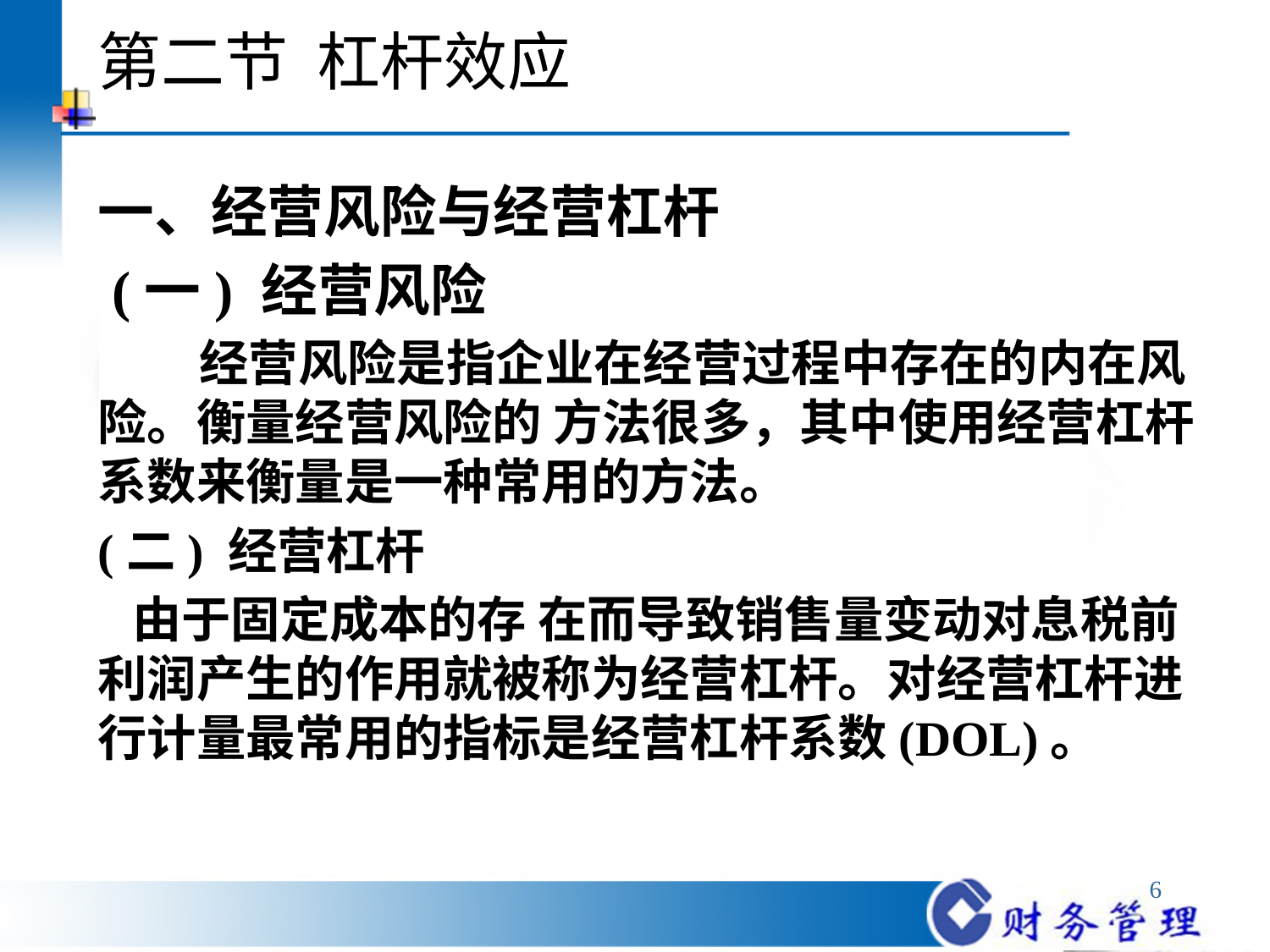

# 第二节  杠杆效应
一、经营风险与经营杠杆
 (一) 经营风险
        经营风险是指企业在经营过程中存在的内在风险。衡量经营风险的 方法很多，其中使用经营杠杆系数来衡量是一种常用的方法。
(二) 经营杠杆
  由于固定成本的存 在而导致销售量变动对息税前利润产生的作用就被称为经营杠杆。对经营杠杆进行计量最常用的指标是经营杠杆系数(DOL)。
6